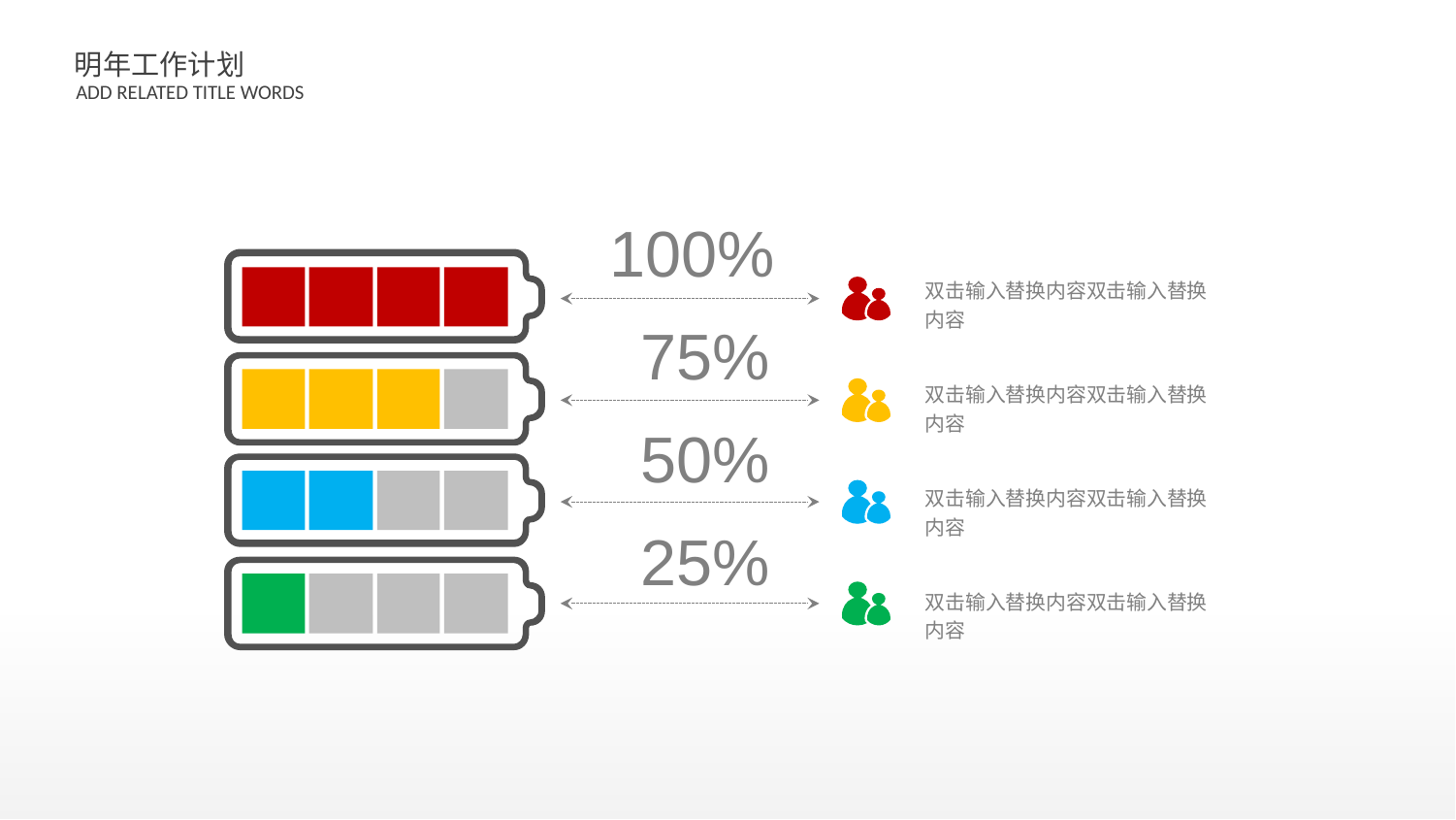

100%
双击输入替换内容双击输入替换内容

75%

双击输入替换内容双击输入替换内容

50%

双击输入替换内容双击输入替换内容

25%

双击输入替换内容双击输入替换内容